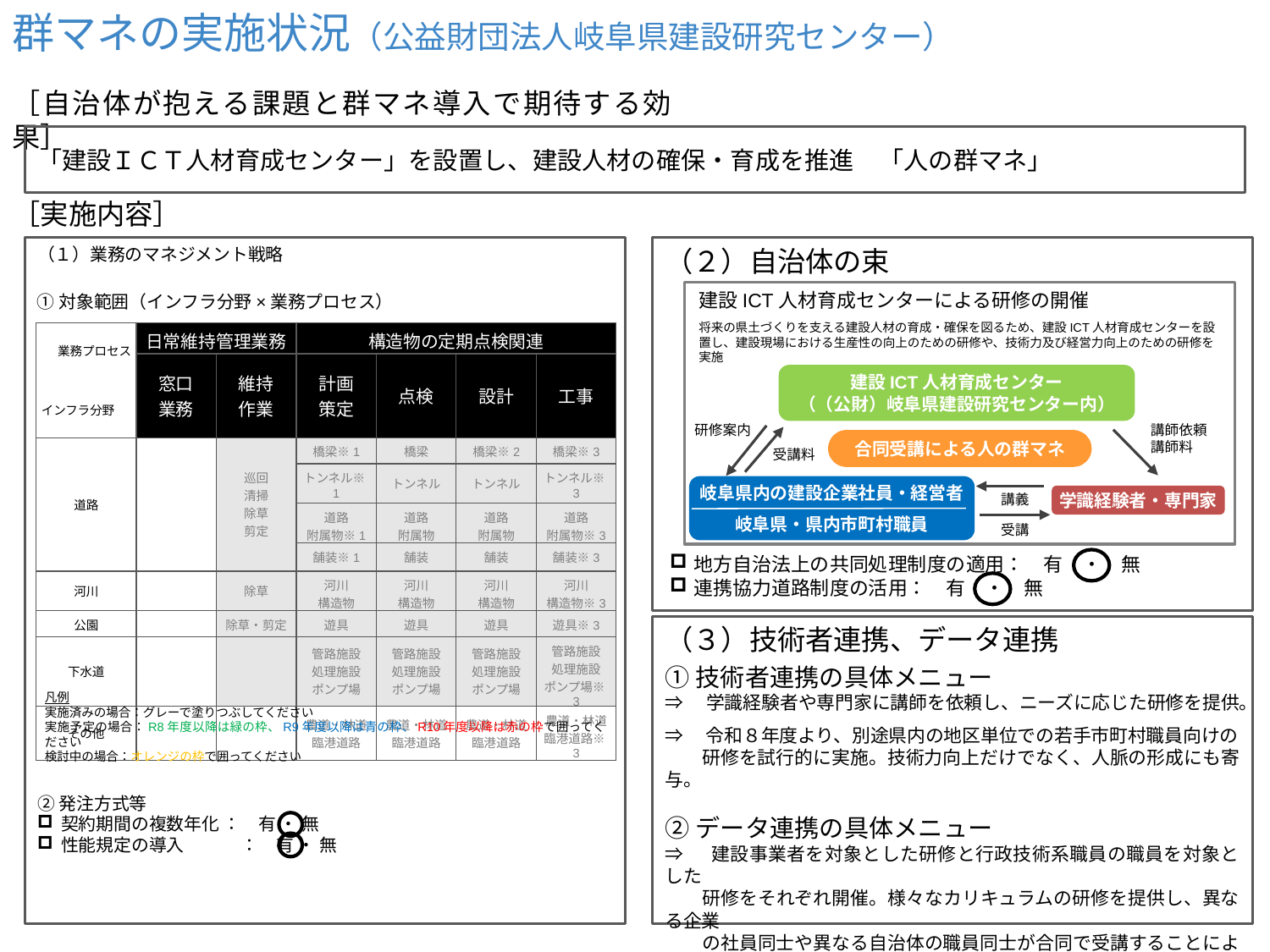

群マネの実施状況（公益財団法人岐阜県建設研究センター）
［自治体が抱える課題と群マネ導入で期待する効果］
「建設ＩＣＴ人材育成センター」を設置し、建設人材の確保・育成を推進　「人の群マネ」
［実施内容］
（１）業務のマネジメント戦略
（２）自治体の束
 建設ICT人材育成センターによる研修の開催
①対象範囲（インフラ分野×業務プロセス）
将来の県土づくりを支える建設人材の育成・確保を図るため、建設ICT人材育成センターを設置し、建設現場における生産性の向上のための研修や、技術力及び経営力向上のための研修を実施
| 業務プロセス インフラ分野 | 日常維持管理業務 |  | 構造物の定期点検関連 |  |  |  |
| --- | --- | --- | --- | --- | --- | --- |
|  | 窓口 業務 | 維持 作業 | 計画 策定 | 点検 | 設計 | 工事 |
| 道路 |  | 巡回 清掃 除草 剪定 | 橋梁※1 | 橋梁 | 橋梁※2 | 橋梁※3 |
|  |  |  | トンネル※1 | トンネル | トンネル | トンネル※3 |
|  |  |  | 道路 附属物※1 | 道路 附属物 | 道路 附属物 | 道路 附属物※3 |
|  |  |  | 舗装※1 | 舗装 | 舗装 | 舗装※3 |
| 河川 |  | 除草 | 河川 構造物 | 河川 構造物 | 河川 構造物 | 河川 構造物※3 |
| 公園 |  | 除草・剪定 | 遊具 | 遊具 | 遊具 | 遊具※3 |
| 下水道 |  |  | 管路施設 処理施設 ポンプ場 | 管路施設 処理施設 ポンプ場 | 管路施設 処理施設 ポンプ場 | 管路施設 処理施設 ポンプ場※3 |
| その他 |  |  | 農道・林道 臨港道路 | 農道・林道 臨港道路 | 農道・林道 臨港道路 | 農道・林道 臨港道路※3 |
建設ICT人材育成センター
（（公財）岐阜県建設研究センター内）
研修案内
講師依頼
講師料
合同受講による人の群マネ
受講料
岐阜県内の建設企業社員・経営者
岐阜県・県内市町村職員
講義
学識経験者・専門家
受講
地方自治法上の共同処理制度の適用：　有　・　無
連携協力道路制度の活用：　有　・　無

（３）技術者連携、データ連携
①技術者連携の具体メニュー
⇒　学識経験者や専門家に講師を依頼し、ニーズに応じた研修を提供。
⇒　令和８年度より、別途県内の地区単位での若手市町村職員向けの
　　研修を試行的に実施。技術力向上だけでなく、人脈の形成にも寄与。

②データ連携の具体メニュー
⇒　 建設事業者を対象とした研修と行政技術系職員の職員を対象とした
　　研修をそれぞれ開催。様々なカリキュラムの研修を提供し、異なる企業
　　の社員同士や異なる自治体の職員同士が合同で受講することにより、
　　同業種間の情報共有に繋がっている。
凡例
実施済みの場合：グレーで塗りつぶしてください
実施予定の場合：R8年度以降は緑の枠、R9年度以降は青の枠、R10年度以降は赤の枠で囲ってください
検討中の場合：オレンジの枠で囲ってください
②発注方式等
契約期間の複数年化 ：　有 ・ 無
性能規定の導入　　　 ：　有 ・ 無